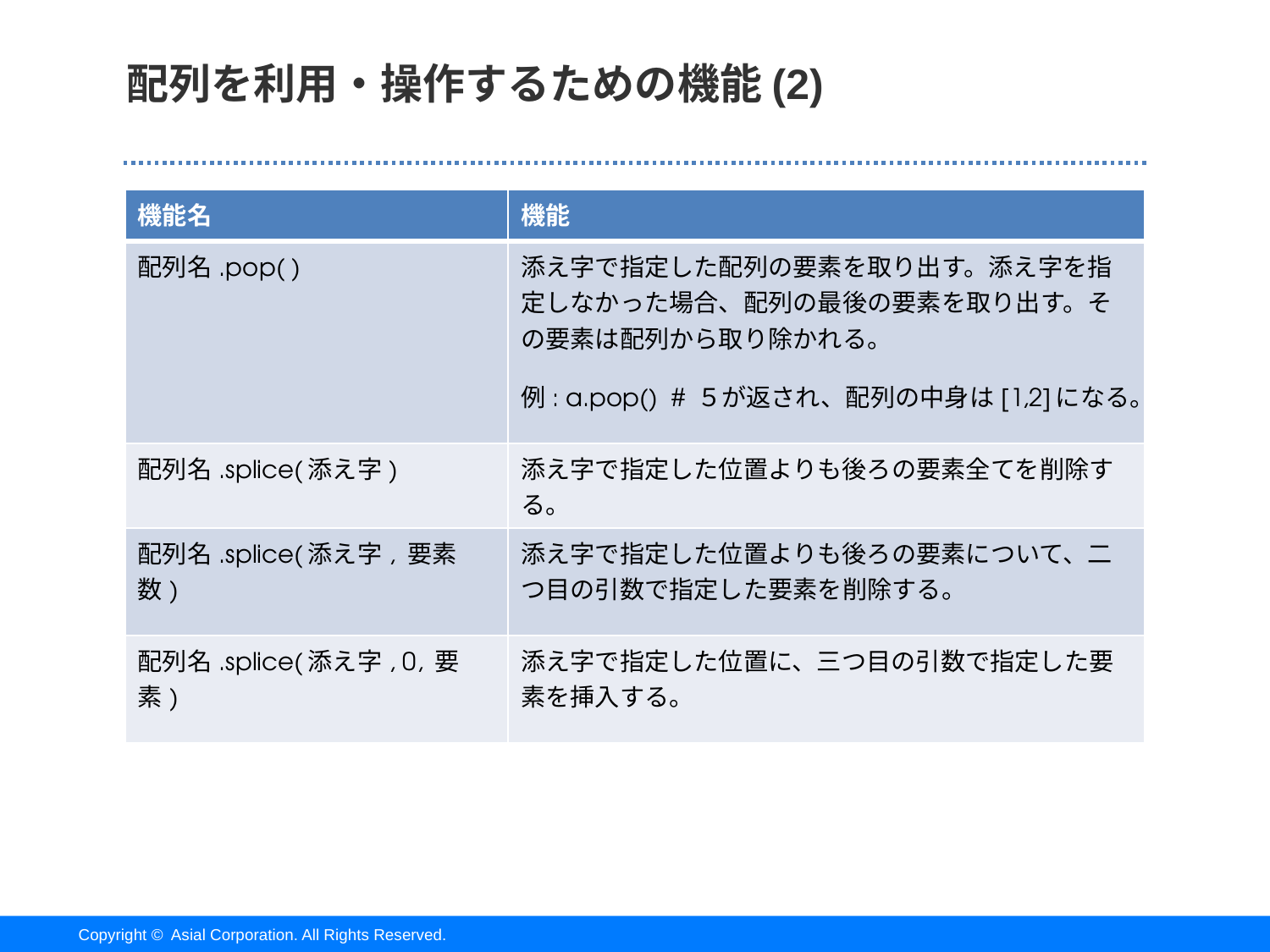

# 配列を利用・操作するための機能(2)
| 機能名 | 機能 |
| --- | --- |
| 配列名.pop( ) | 添え字で指定した配列の要素を取り出す。添え字を指定しなかった場合、配列の最後の要素を取り出す。その要素は配列から取り除かれる。 例: a.pop() # ５が返され、配列の中身は[1,2]になる。 |
| 配列名.splice(添え字) | 添え字で指定した位置よりも後ろの要素全てを削除する。 |
| 配列名.splice(添え字, 要素数) | 添え字で指定した位置よりも後ろの要素について、二つ目の引数で指定した要素を削除する。 |
| 配列名.splice(添え字, 0, 要素) | 添え字で指定した位置に、三つ目の引数で指定した要素を挿入する。 |